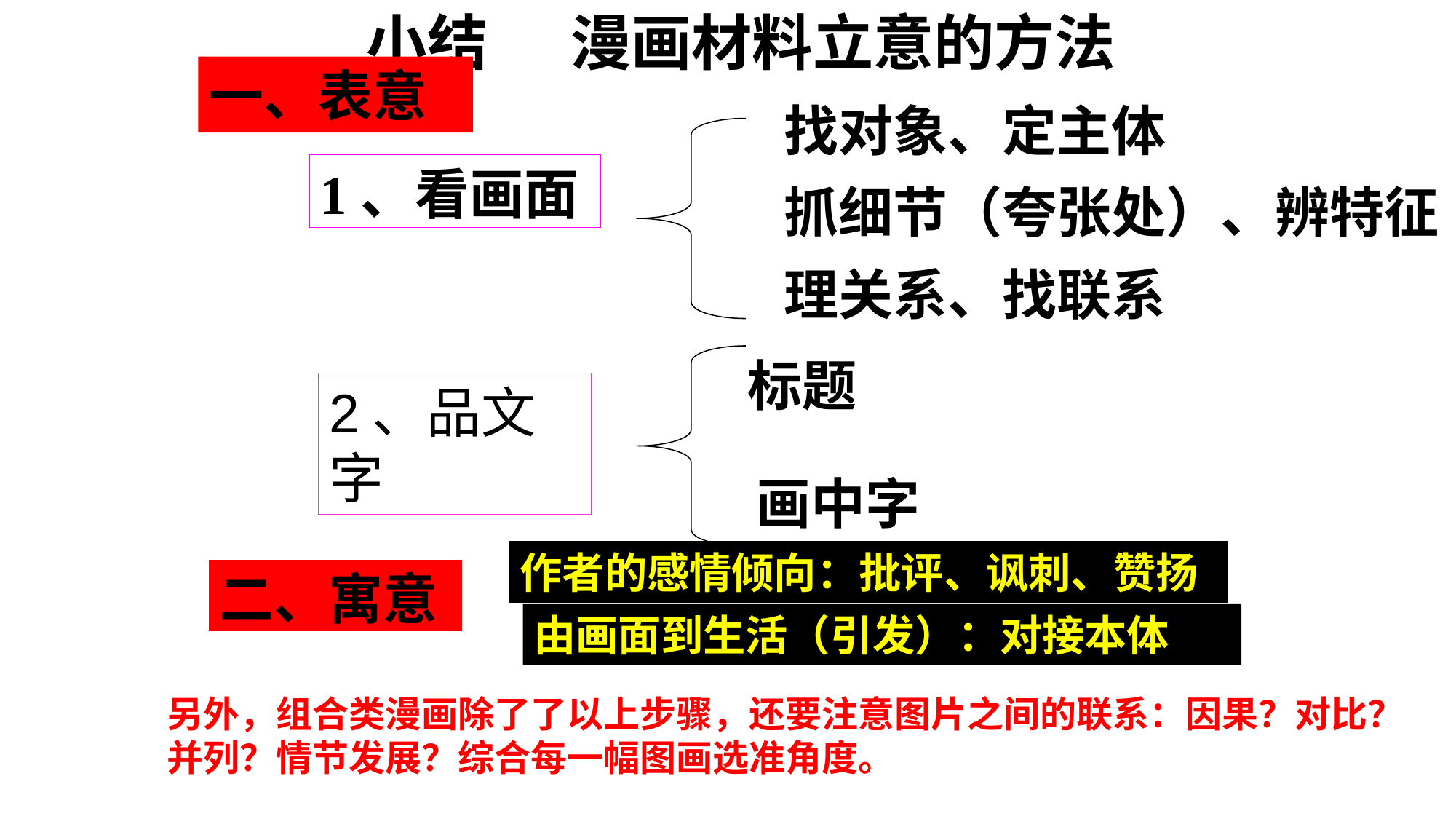

# 小结      漫画材料立意的方法
一、表意
找对象、定主体

1、看画面
抓细节（夸张处）、辨特征
理关系、找联系

标题
2、品文字
画中字
作者的感情倾向：批评、讽刺、赞扬
二、寓意
由画面到生活（引发）：对接本体
另外，组合类漫画除了了以上步骤，还要注意图片之间的联系：因果？对比？并列？情节发展？综合每一幅图画选准角度。